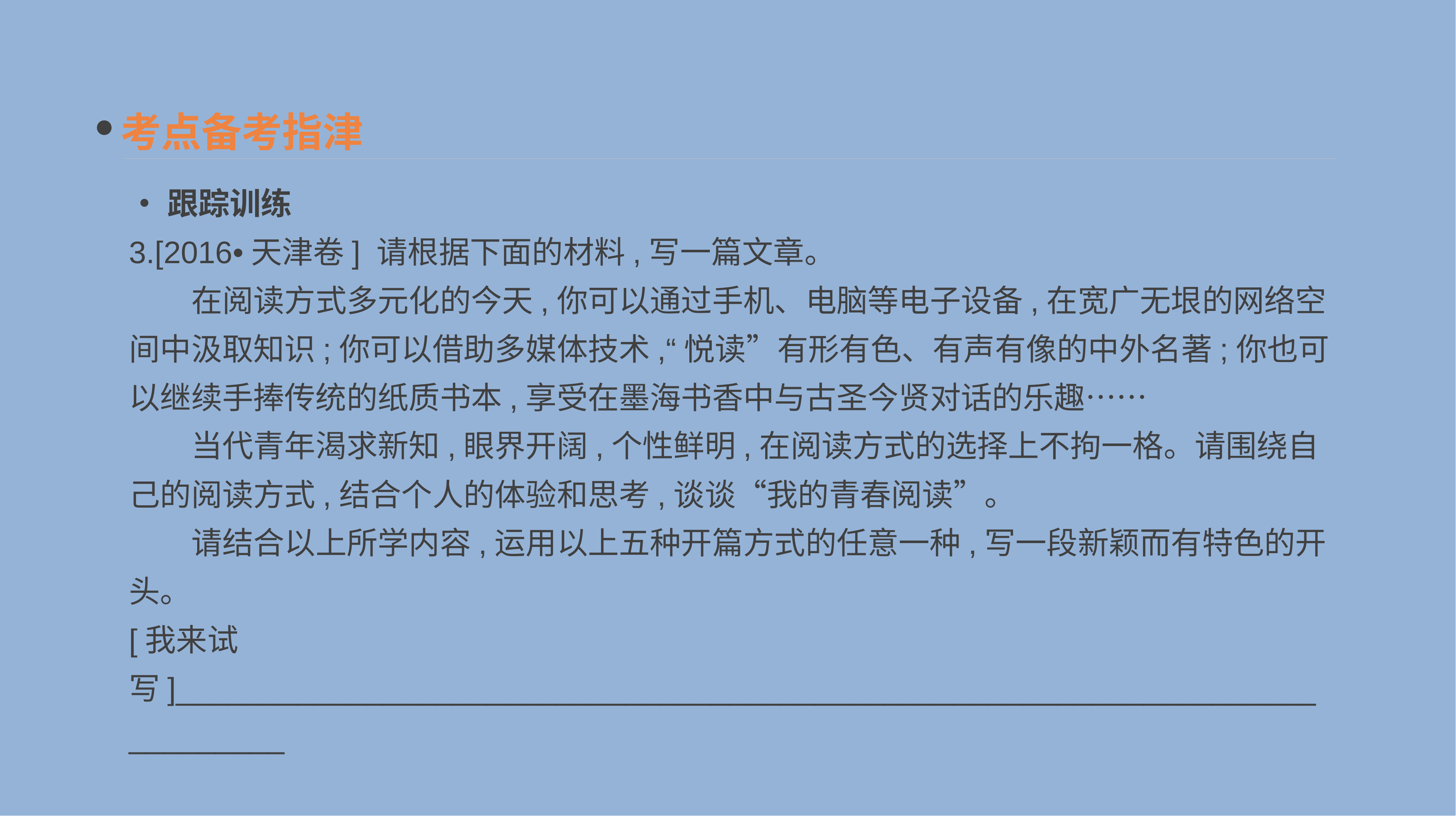

考点备考指津

•跟踪训练
3.[2016•天津卷] 请根据下面的材料,写一篇文章。
　　在阅读方式多元化的今天,你可以通过手机、电脑等电子设备,在宽广无垠的网络空间中汲取知识;你可以借助多媒体技术,“悦读”有形有色、有声有像的中外名著;你也可以继续手捧传统的纸质书本,享受在墨海书香中与古圣今贤对话的乐趣……
　　当代青年渴求新知,眼界开阔,个性鲜明,在阅读方式的选择上不拘一格。请围绕自己的阅读方式,结合个人的体验和思考,谈谈“我的青春阅读”。
　　请结合以上所学内容,运用以上五种开篇方式的任意一种,写一段新颖而有特色的开头。
[我来试写]___________________________________________________________________________